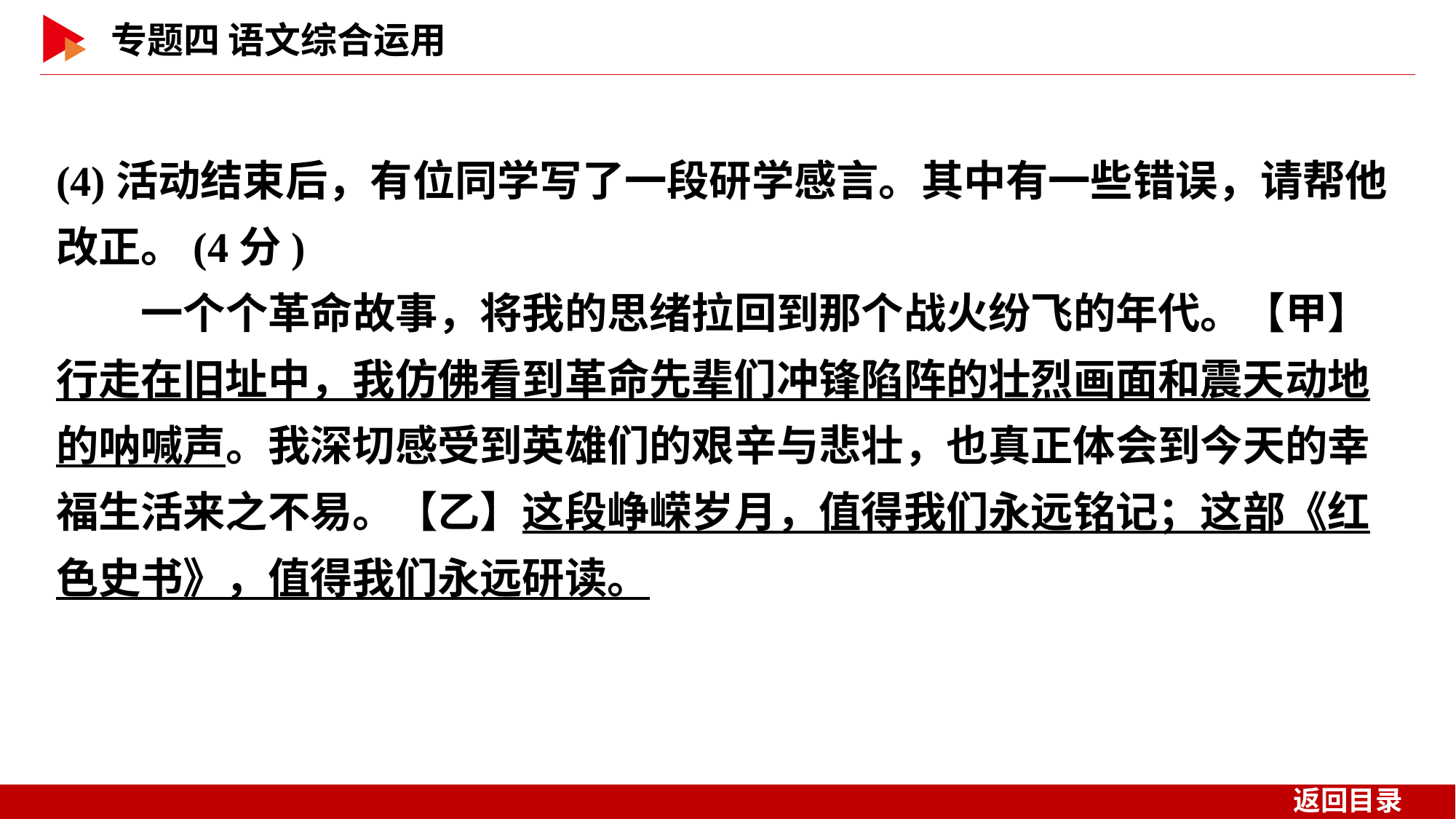

(4)活动结束后，有位同学写了一段研学感言。其中有一些错误，请帮他改正。(4分)
　　一个个革命故事，将我的思绪拉回到那个战火纷飞的年代。【甲】行走在旧址中，我仿佛看到革命先辈们冲锋陷阵的壮烈画面和震天动地的呐喊声。我深切感受到英雄们的艰辛与悲壮，也真正体会到今天的幸福生活来之不易。【乙】这段峥嵘岁月，值得我们永远铭记；这部《红色史书》，值得我们永远研读。